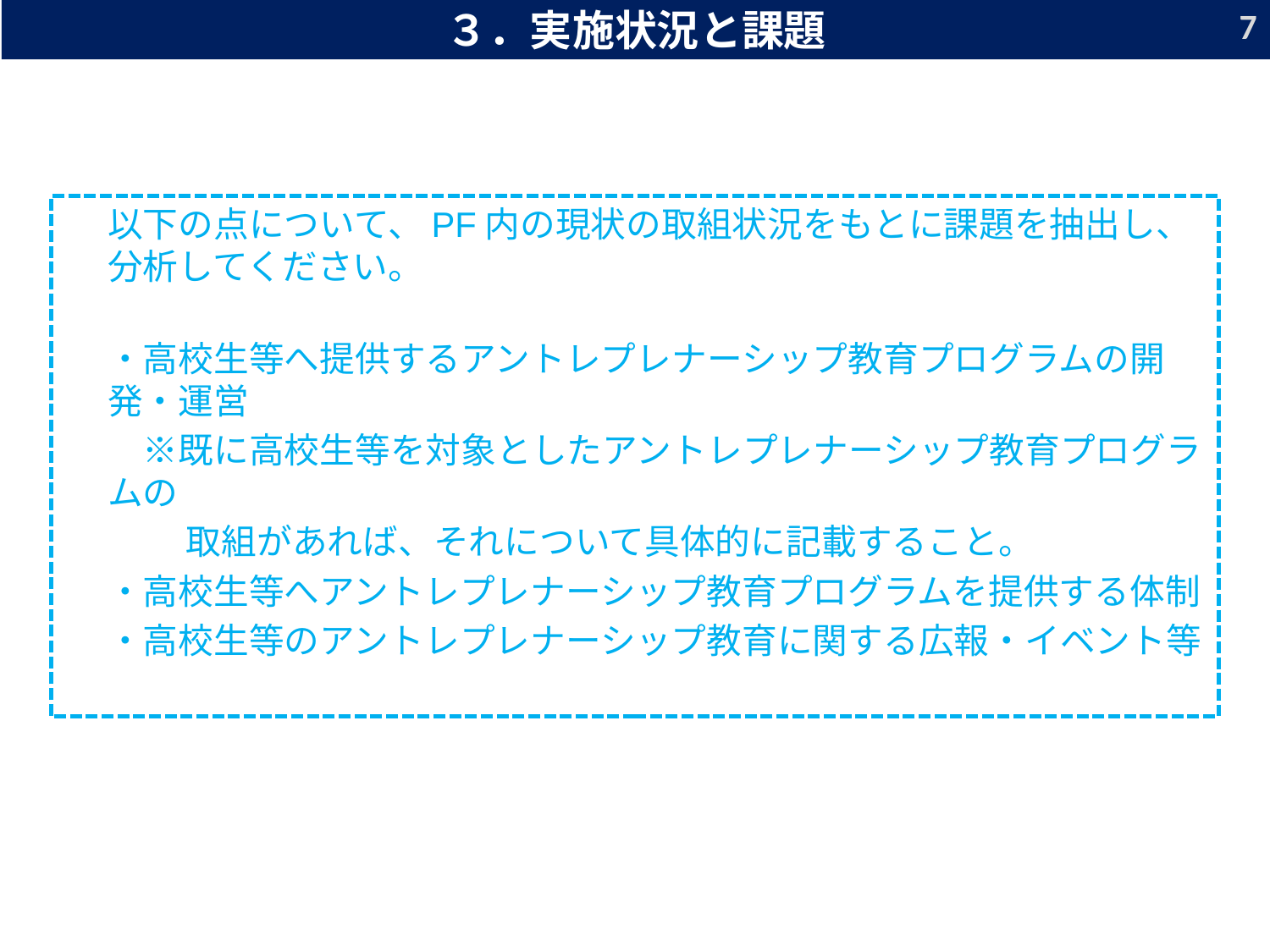

7
３．実施状況と課題
以下の点について、PF内の現状の取組状況をもとに課題を抽出し、分析してください。
・高校生等へ提供するアントレプレナーシップ教育プログラムの開発・運営
　※既に高校生等を対象としたアントレプレナーシップ教育プログラムの
　　 取組があれば、それについて具体的に記載すること。
・高校生等へアントレプレナーシップ教育プログラムを提供する体制
・高校生等のアントレプレナーシップ教育に関する広報・イベント等